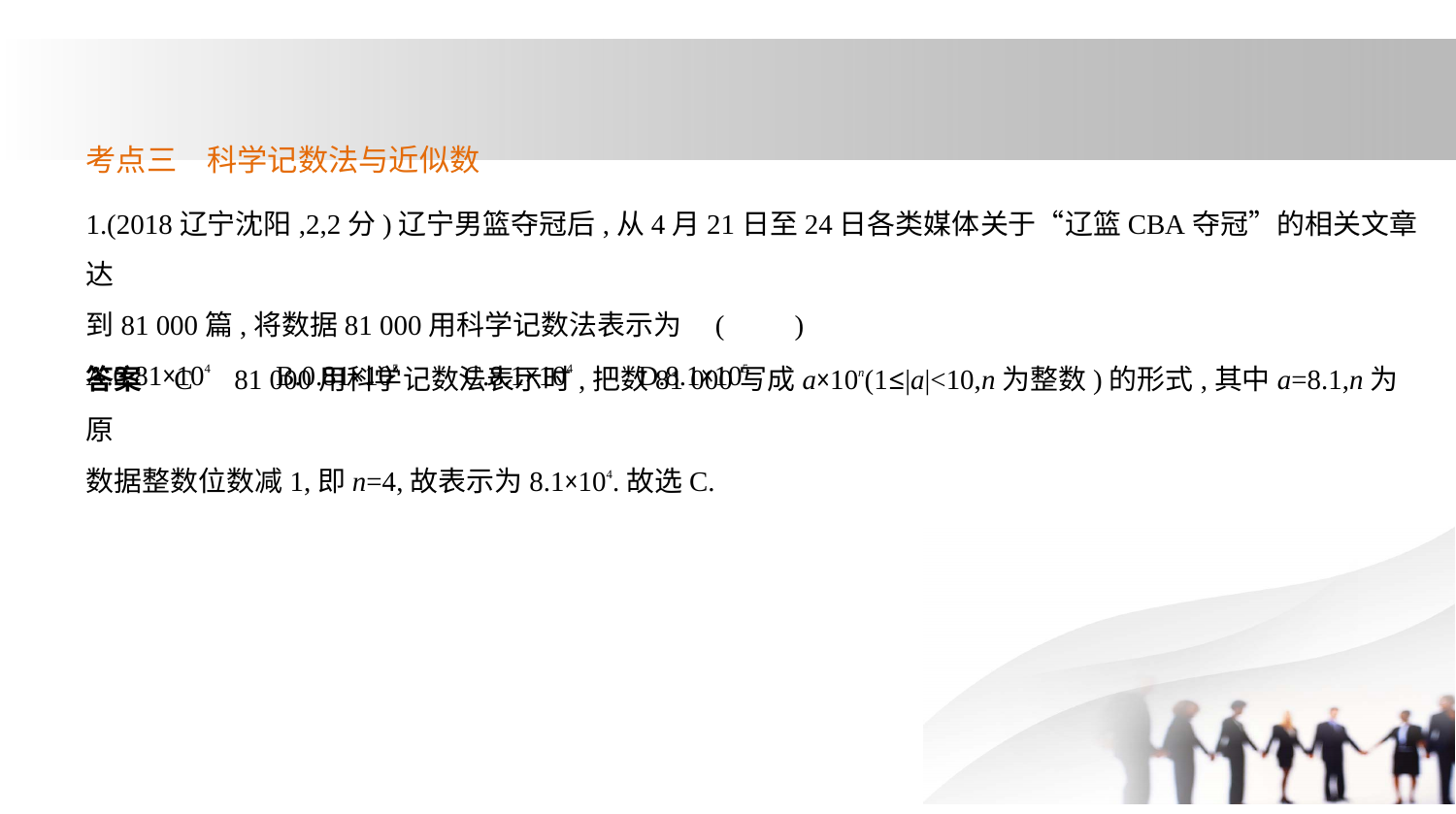

考点三　科学记数法与近似数
1.(2018辽宁沈阳,2,2分)辽宁男篮夺冠后,从4月21日至24日各类媒体关于“辽篮CBA夺冠”的相关文章达
到81 000篇,将数据81 000用科学记数法表示为 (　　)
A.0.81×104　    B.0.81×105　    C.8.1×104　    D.8.1×105
答案    C　81 000用科学记数法表示时,把数81 000写成a×10n(1≤|a|<10,n为整数)的形式,其中a=8.1,n为原
数据整数位数减1,即n=4,故表示为8.1×104.故选C.